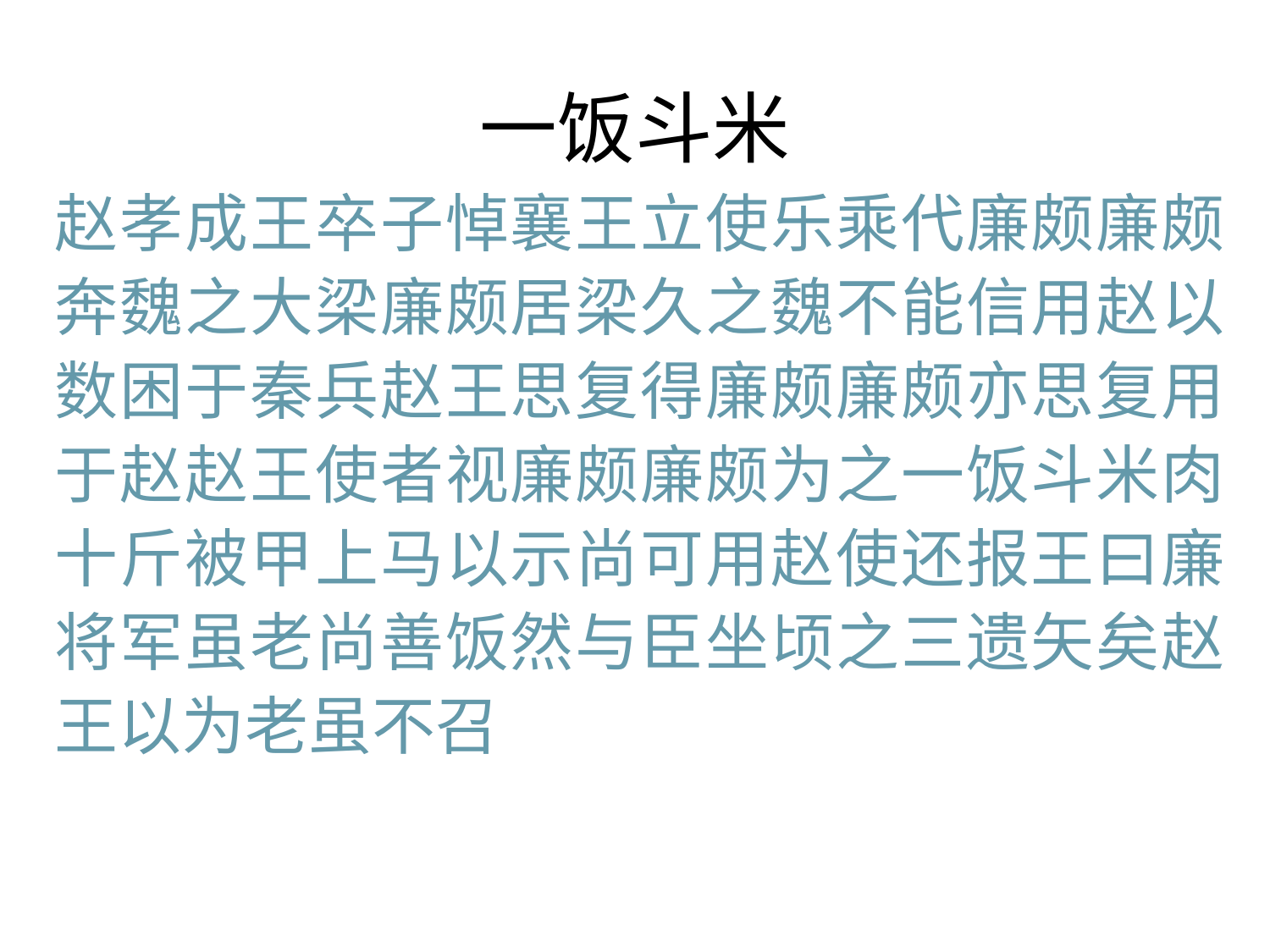

一饭斗米
赵孝成王卒子悼襄王立使乐乘代廉颇廉颇奔魏之大梁廉颇居梁久之魏不能信用赵以数困于秦兵赵王思复得廉颇廉颇亦思复用于赵赵王使者视廉颇廉颇为之一饭斗米肉十斤被甲上马以示尚可用赵使还报王曰廉将军虽老尚善饭然与臣坐顷之三遗矢矣赵王以为老虽不召
#
